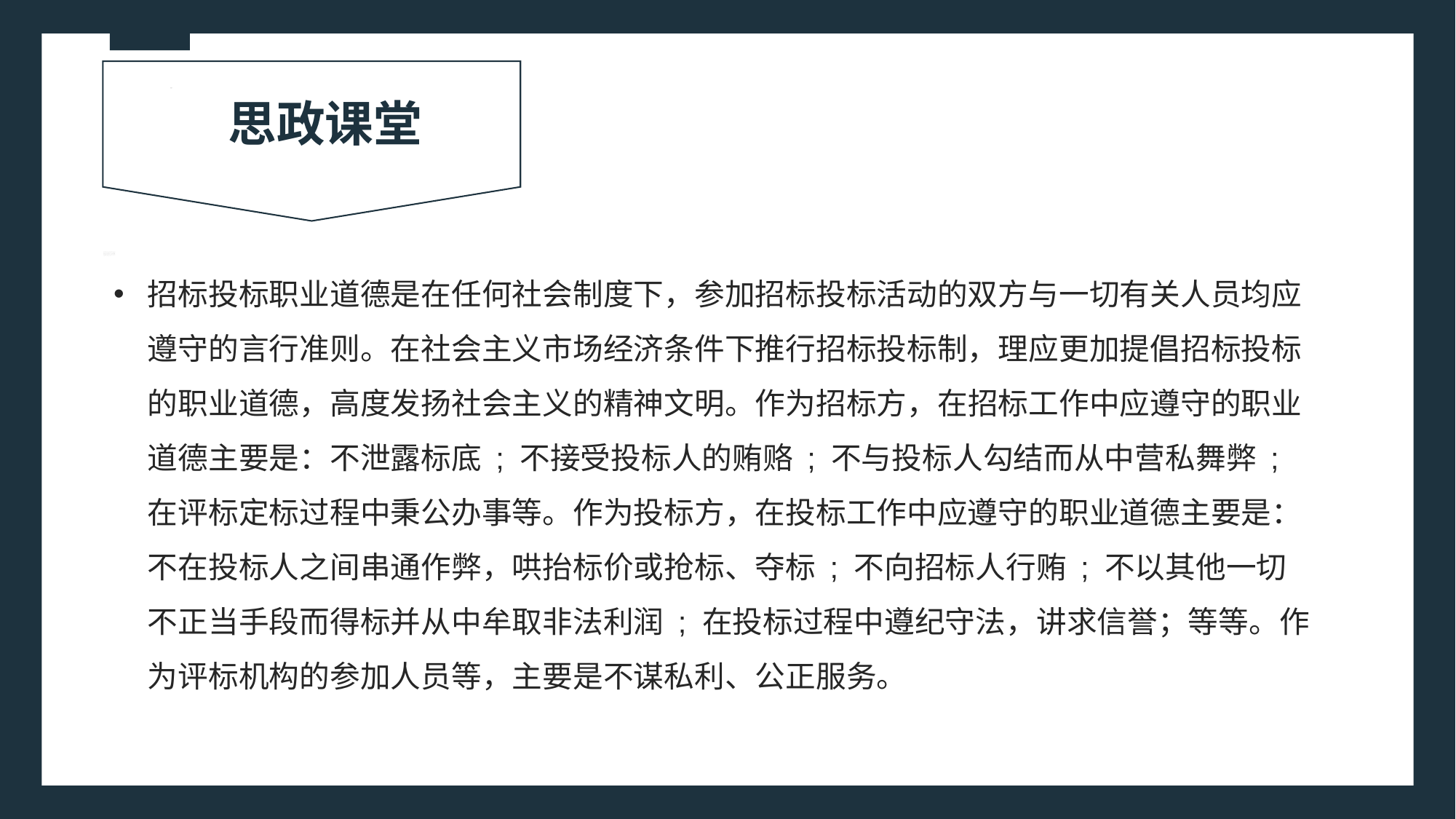

思政课堂
招标投标职业道德是在任何社会制度下，参加招标投标活动的双方与一切有关人员均应遵守的言行准则。在社会主义市场经济条件下推行招标投标制，理应更加提倡招标投标的职业道德，高度发扬社会主义的精神文明。作为招标方，在招标工作中应遵守的职业道德主要是：不泄露标底 ; 不接受投标人的贿赂 ; 不与投标人勾结而从中营私舞弊 ; 在评标定标过程中秉公办事等。作为投标方，在投标工作中应遵守的职业道德主要是：不在投标人之间串通作弊，哄抬标价或抢标、夺标 ; 不向招标人行贿 ; 不以其他一切不正当手段而得标并从中牟取非法利润 ; 在投标过程中遵纪守法，讲求信誉；等等。作为评标机构的参加人员等，主要是不谋私利、公正服务。